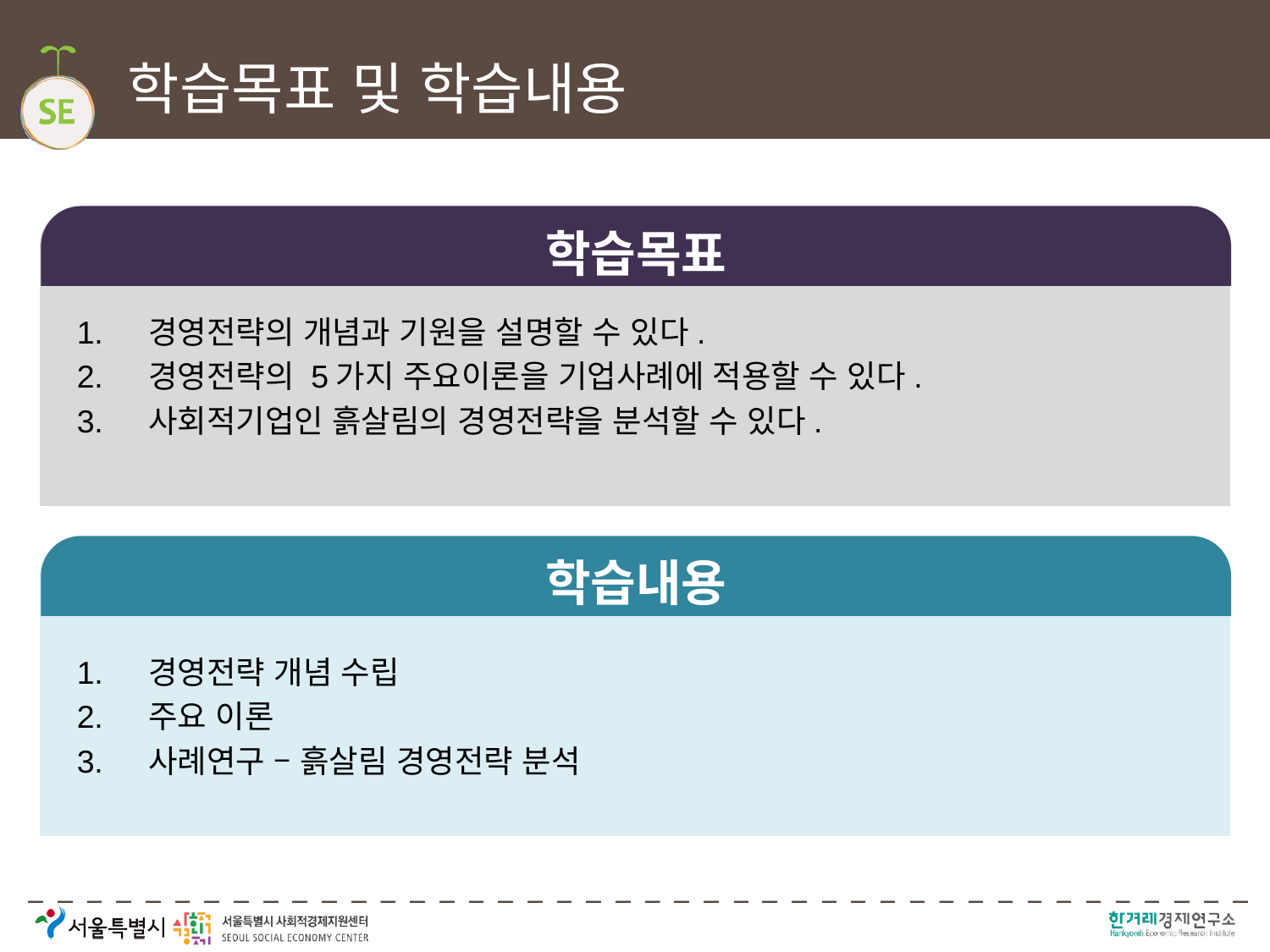

# 학습목표 및 학습내용
학습목표

경영전략의 개념과 기원을 설명할 수 있다.
경영전략의 5가지 주요이론을 기업사례에 적용할 수 있다.
사회적기업인 흙살림의 경영전략을 분석할 수 있다.

학습내용

경영전략 개념 수립
주요 이론
사례연구 – 흙살림 경영전략 분석